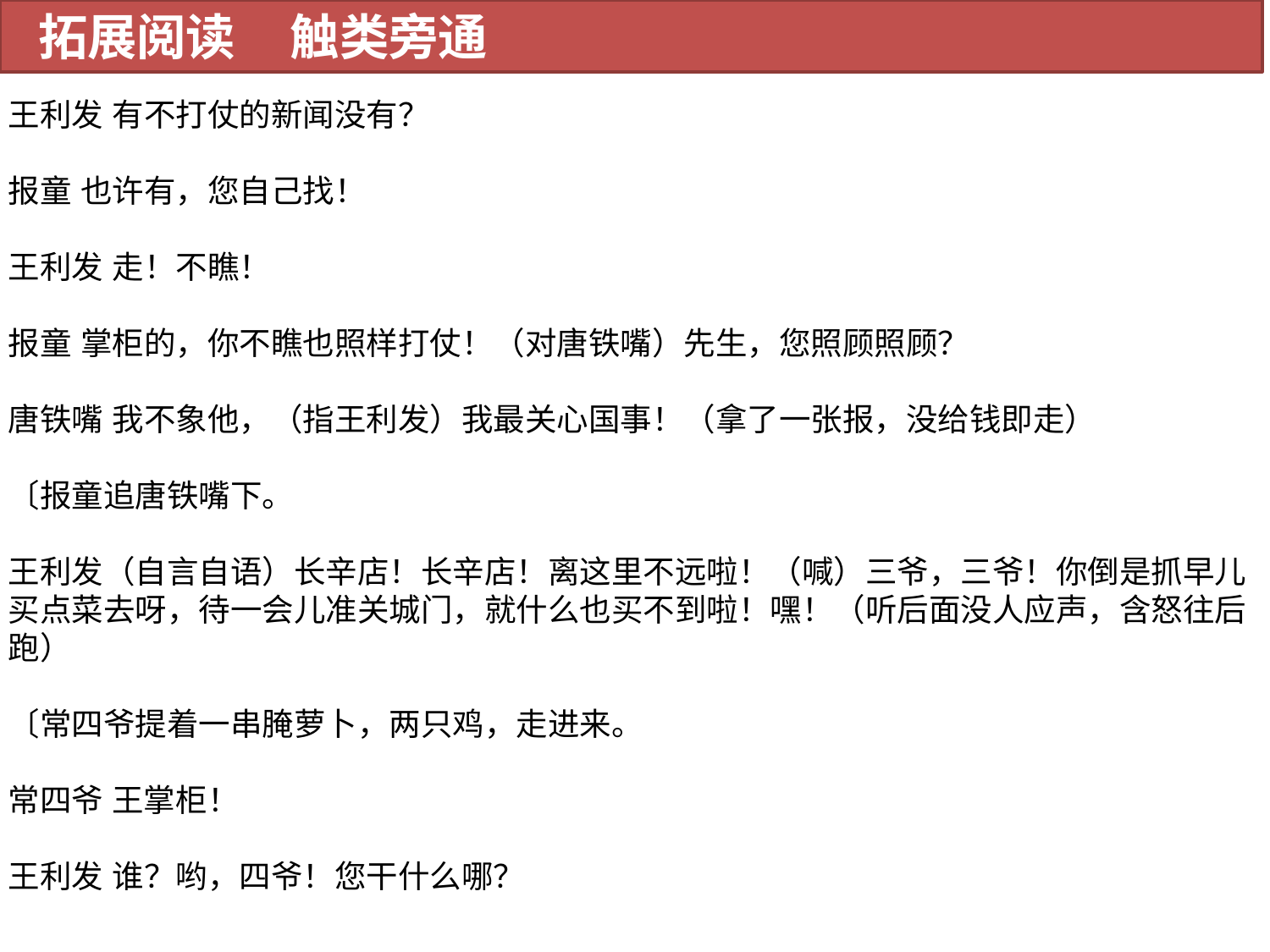

拓展阅读    触类旁通
王利发 有不打仗的新闻没有？

报童 也许有，您自己找！

王利发 走！不瞧！

报童 掌柜的，你不瞧也照样打仗！（对唐铁嘴）先生，您照顾照顾？

唐铁嘴 我不象他，（指王利发）我最关心国事！（拿了一张报，没给钱即走）

〔报童追唐铁嘴下。

王利发（自言自语）长辛店！长辛店！离这里不远啦！（喊）三爷，三爷！你倒是抓早儿买点菜去呀，待一会儿准关城门，就什么也买不到啦！嘿！（听后面没人应声，含怒往后跑）

〔常四爷提着一串腌萝卜，两只鸡，走进来。

常四爷 王掌柜！

王利发 谁？哟，四爷！您干什么哪？